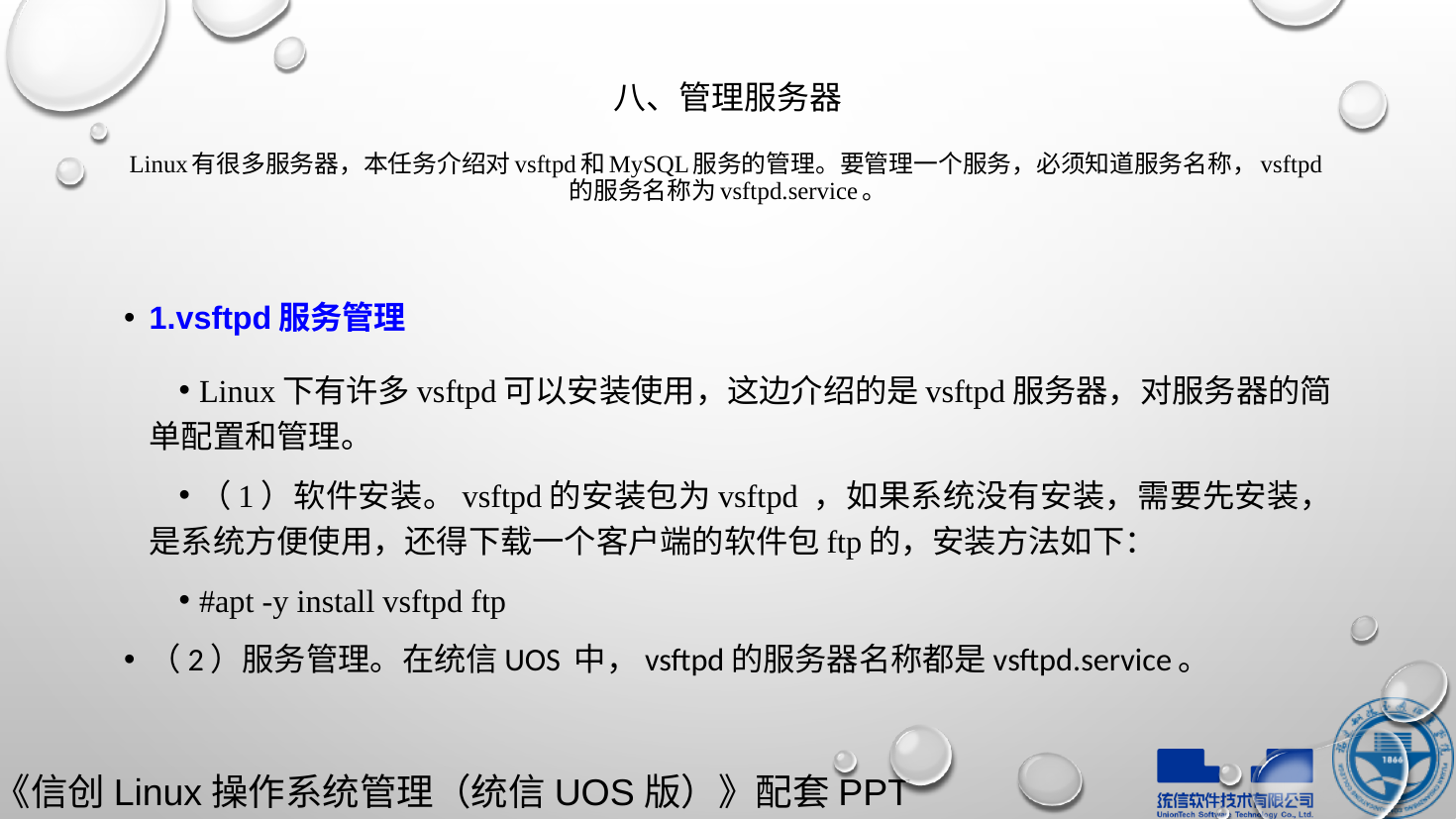

# 八、管理服务器 Linux有很多服务器，本任务介绍对vsftpd和MySQL服务的管理。要管理一个服务，必须知道服务名称，vsftpd的服务名称为vsftpd.service。
1.vsftpd服务管理
Linux下有许多vsftpd可以安装使用，这边介绍的是vsftpd服务器，对服务器的简单配置和管理。
（1）软件安装。vsftpd的安装包为vsftpd ，如果系统没有安装，需要先安装，是系统方便使用，还得下载一个客户端的软件包ftp的，安装方法如下：
#apt -y install vsftpd ftp
（2）服务管理。在统信UOS 中，vsftpd的服务器名称都是vsftpd.service。